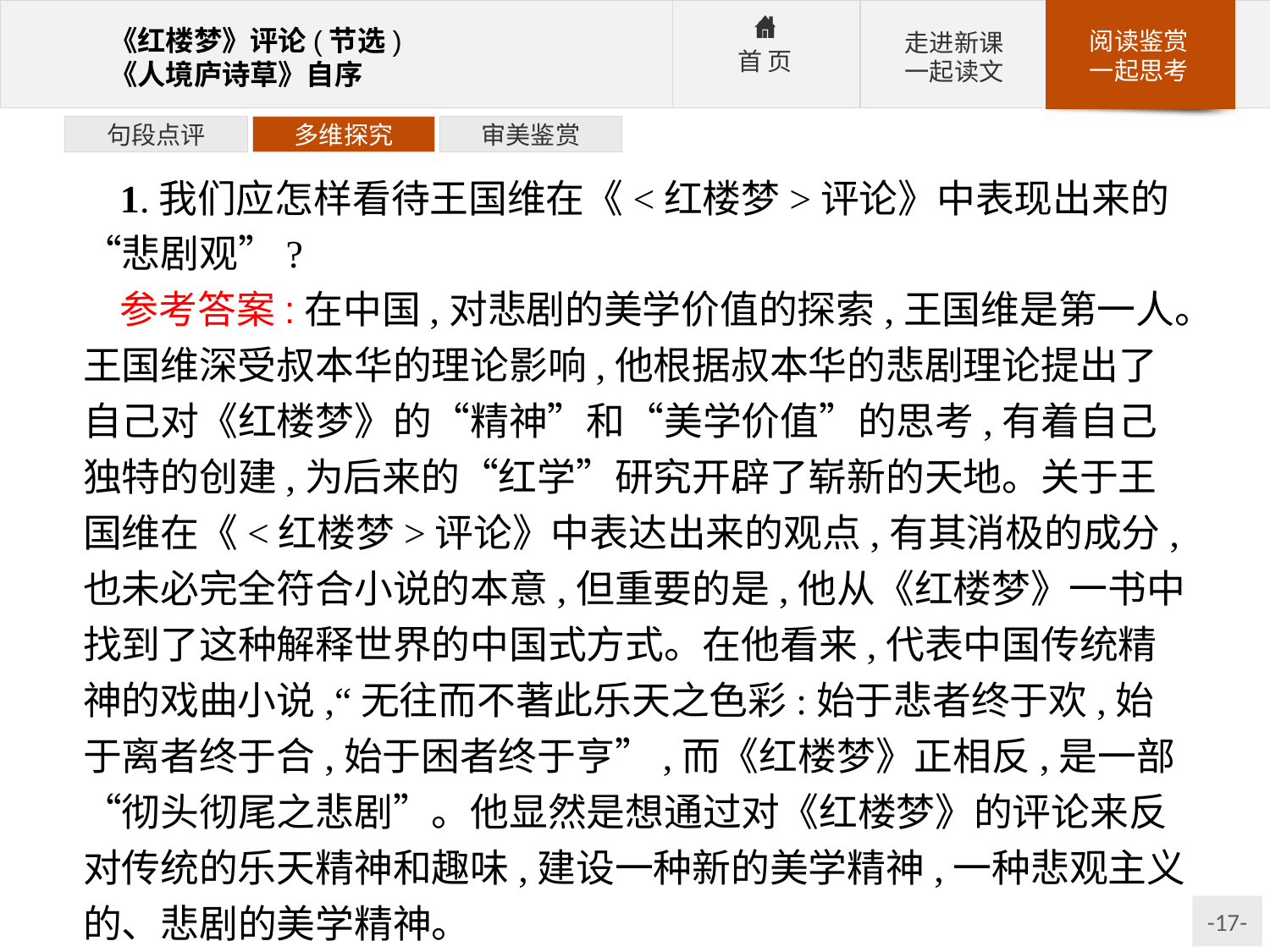

句段点评
多维探究
审美鉴赏
1.我们应怎样看待王国维在《<红楼梦>评论》中表现出来的“悲剧观”?
参考答案:在中国,对悲剧的美学价值的探索,王国维是第一人。王国维深受叔本华的理论影响,他根据叔本华的悲剧理论提出了自己对《红楼梦》的“精神”和“美学价值”的思考,有着自己独特的创建,为后来的“红学”研究开辟了崭新的天地。关于王国维在《<红楼梦>评论》中表达出来的观点,有其消极的成分,也未必完全符合小说的本意,但重要的是,他从《红楼梦》一书中找到了这种解释世界的中国式方式。在他看来,代表中国传统精神的戏曲小说,“无往而不著此乐天之色彩:始于悲者终于欢,始于离者终于合,始于困者终于亨”,而《红楼梦》正相反,是一部“彻头彻尾之悲剧”。他显然是想通过对《红楼梦》的评论来反对传统的乐天精神和趣味,建设一种新的美学精神,一种悲观主义的、悲剧的美学精神。